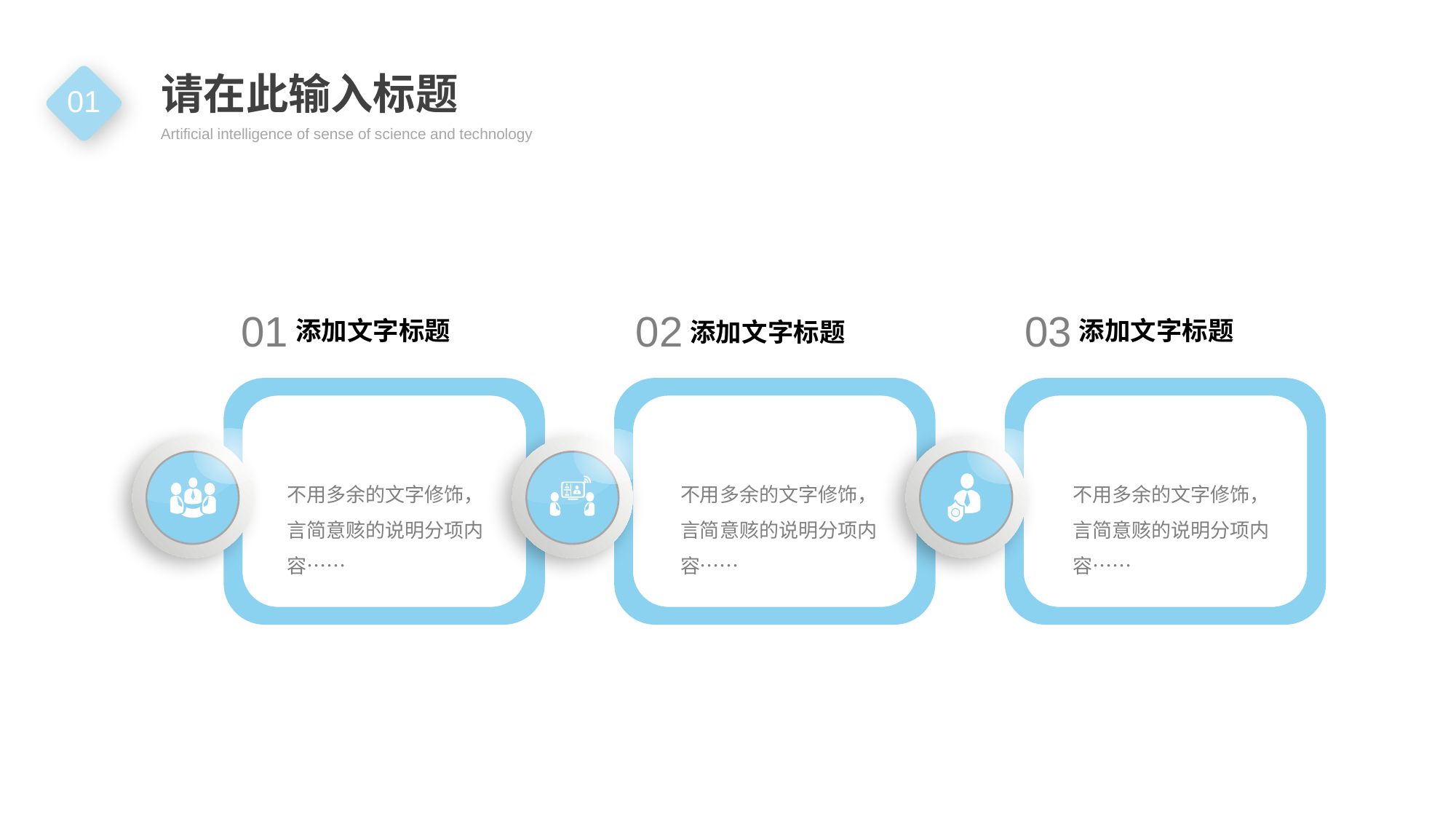

请在此输入标题
Artificial intelligence of sense of science and technology

01
01
添加文字标题
02
添加文字标题
03
添加文字标题

不用多余的文字修饰，言简意赅的说明分项内容……
不用多余的文字修饰，言简意赅的说明分项内容……
不用多余的文字修饰，言简意赅的说明分项内容……